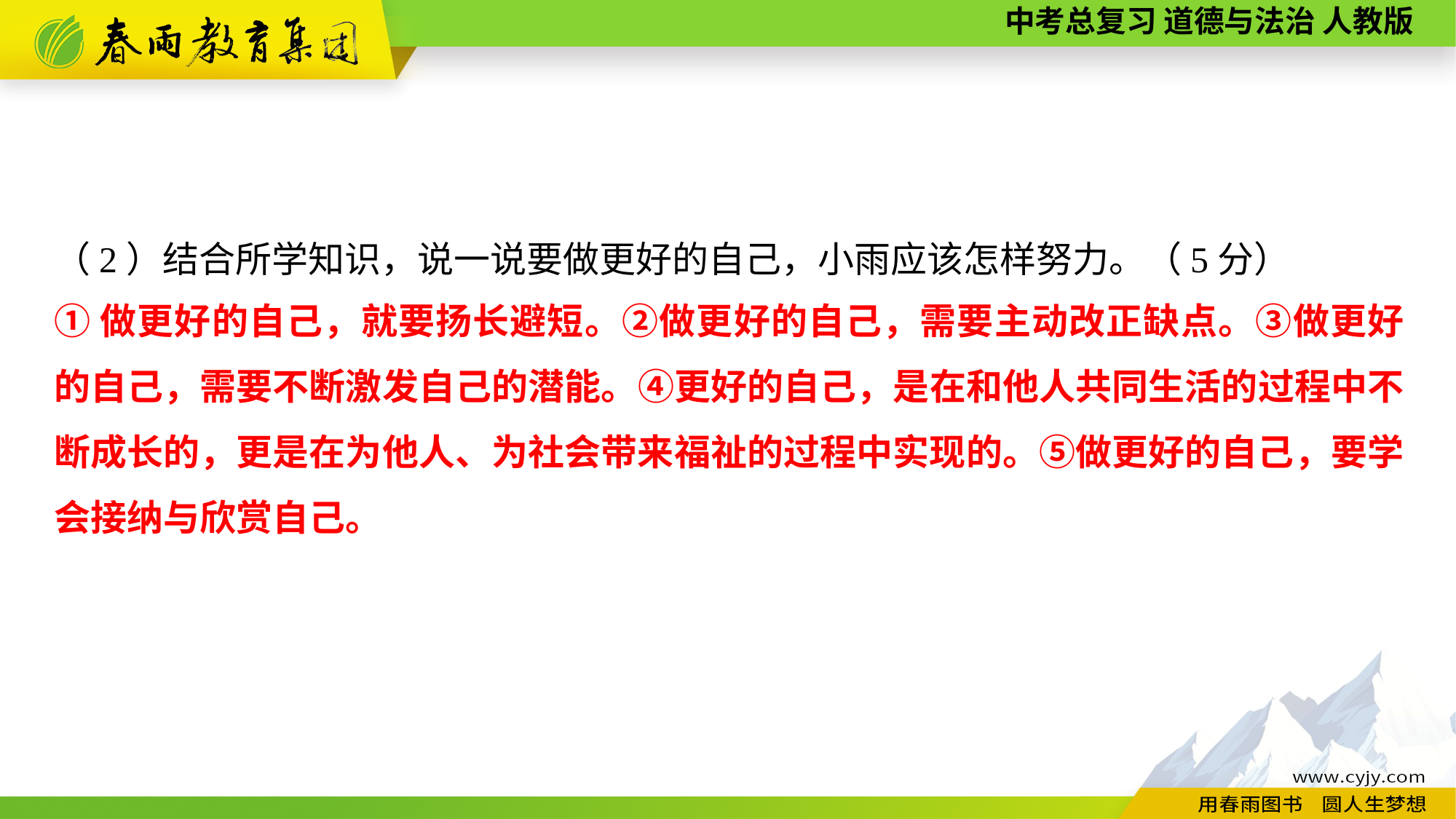

（2）结合所学知识，说一说要做更好的自己，小雨应该怎样努力。（5分）
①做更好的自己，就要扬长避短。②做更好的自己，需要主动改正缺点。③做更好的自己，需要不断激发自己的潜能。④更好的自己，是在和他人共同生活的过程中不断成长的，更是在为他人、为社会带来福祉的过程中实现的。⑤做更好的自己，要学会接纳与欣赏自己。